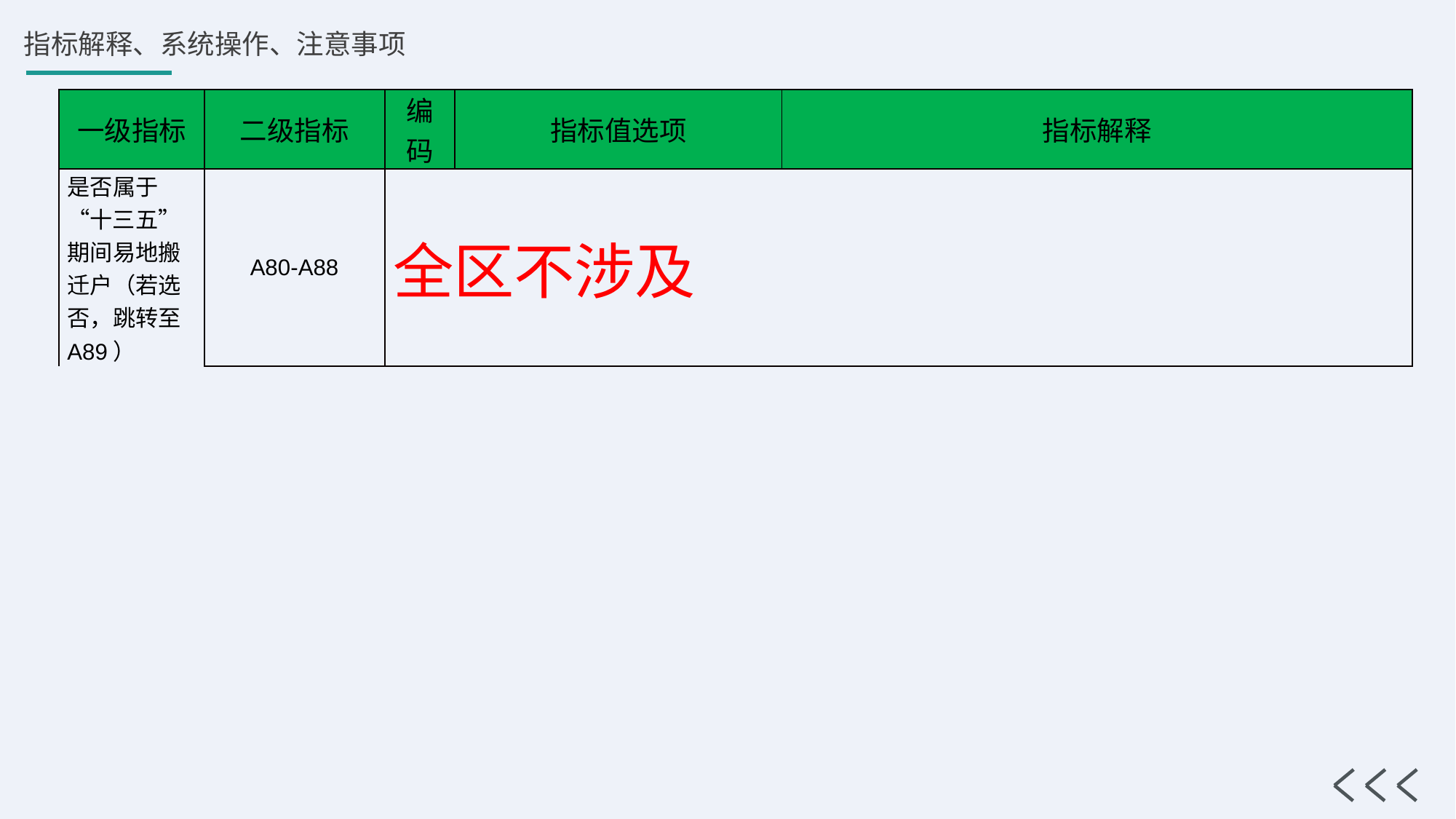

| 一级指标 | 二级指标 | 编码 | 指标值选项 | 指标解释 |
| --- | --- | --- | --- | --- |
| 是否属于“十三五”期间易地搬迁户（若选否，跳转至A89） | A80-A88 | 全区不涉及 |  |  |